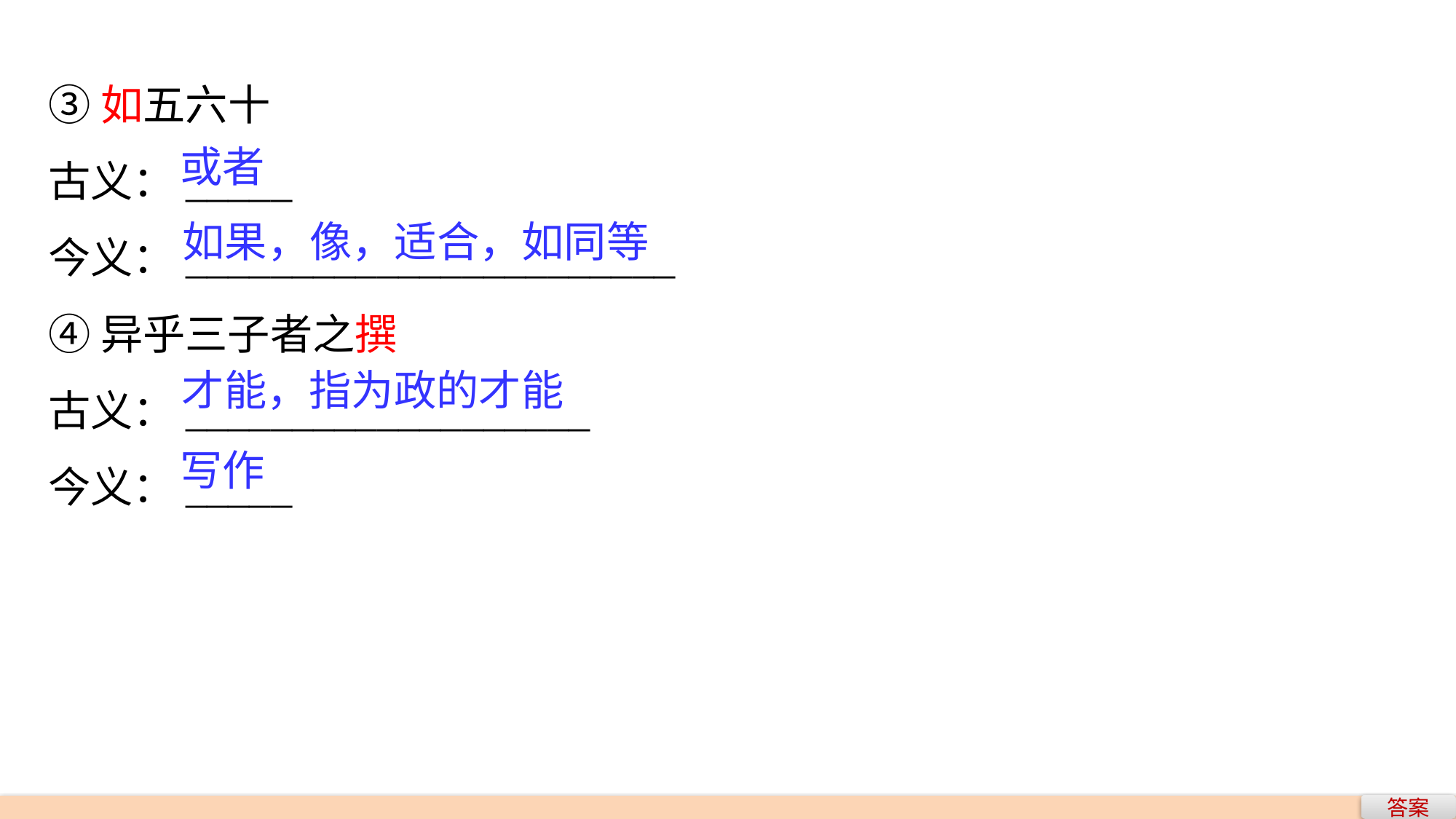

③如五六十
古义：_____
今义：_______________________
④异乎三子者之撰
古义：___________________
今义：_____
或者
如果，像，适合，如同等
才能，指为政的才能
写作
答案